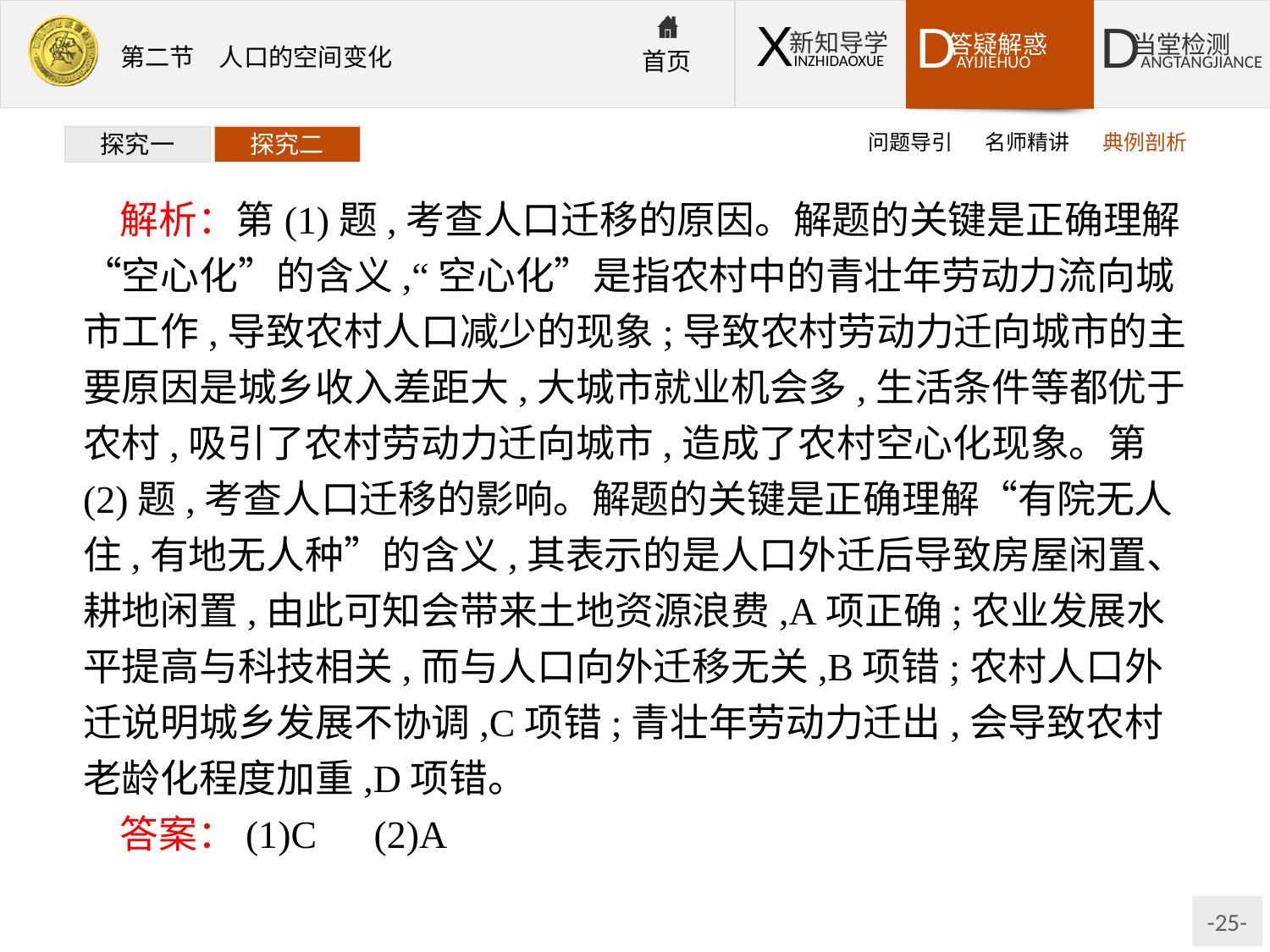

问题导引
名师精讲
典例剖析
探究一
探究二
解析：第(1)题,考查人口迁移的原因。解题的关键是正确理解“空心化”的含义,“空心化”是指农村中的青壮年劳动力流向城市工作,导致农村人口减少的现象;导致农村劳动力迁向城市的主要原因是城乡收入差距大,大城市就业机会多,生活条件等都优于农村,吸引了农村劳动力迁向城市,造成了农村空心化现象。第(2)题,考查人口迁移的影响。解题的关键是正确理解“有院无人住,有地无人种”的含义,其表示的是人口外迁后导致房屋闲置、耕地闲置,由此可知会带来土地资源浪费,A项正确;农业发展水平提高与科技相关,而与人口向外迁移无关,B项错;农村人口外迁说明城乡发展不协调,C项错;青壮年劳动力迁出,会导致农村老龄化程度加重,D项错。
答案：(1)C　(2)A